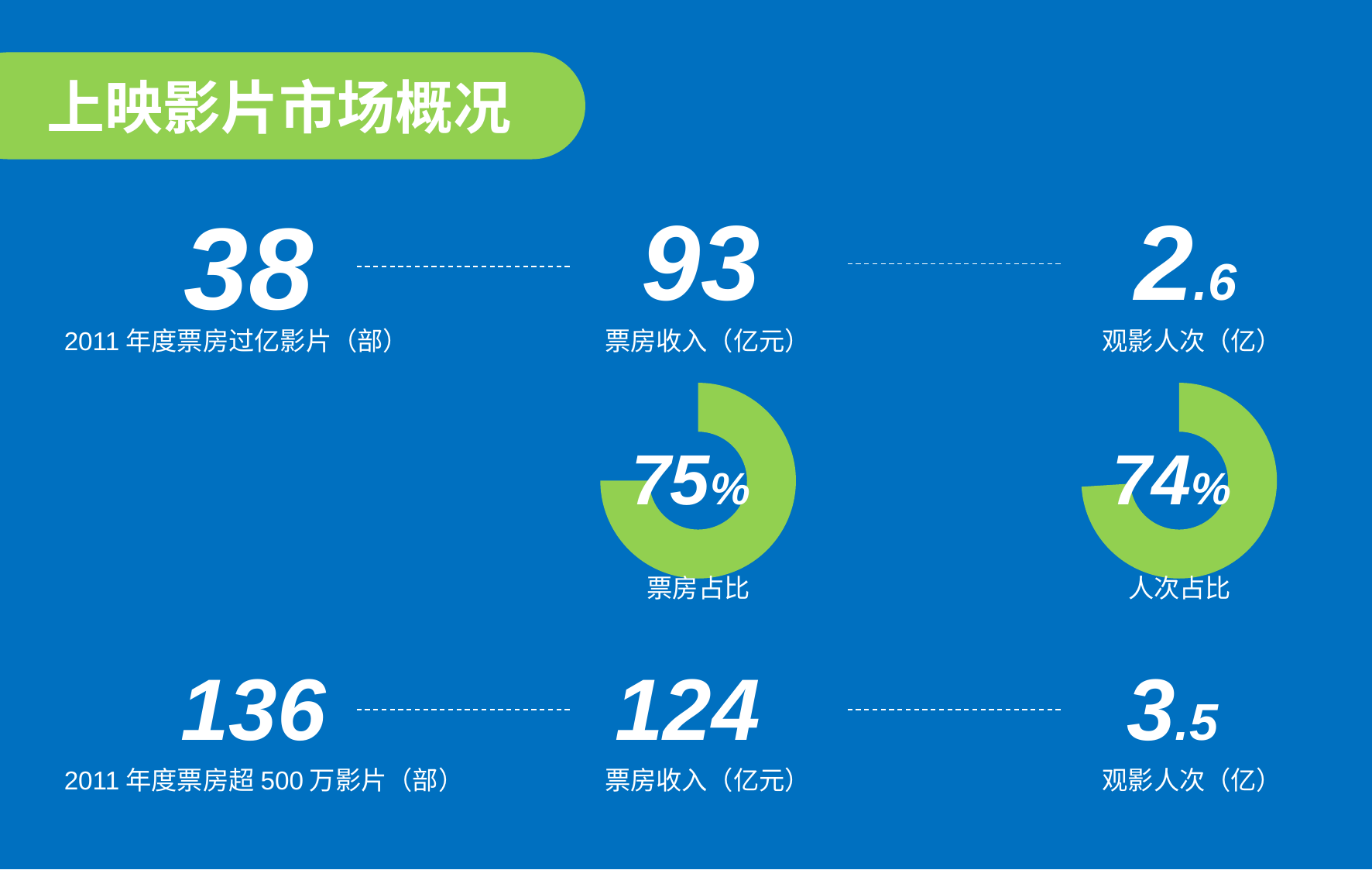

上映影片市场概况

38
93
2.6
2011年度票房过亿影片（部）
票房收入（亿元）
观影人次（亿）

### Chart

| Category | 百分比 |
|---|---|
| 占比 | 75.0 |
| 未占比 | 25.0 |
75%
票房占比

### Chart

| Category | 百分比 |
|---|---|
| 占比 | 74.0 |
| 未占比 | 26.0 |
74%
人次占比
136
124
3.5
2011年度票房超500万影片（部）
票房收入（亿元）
观影人次（亿）